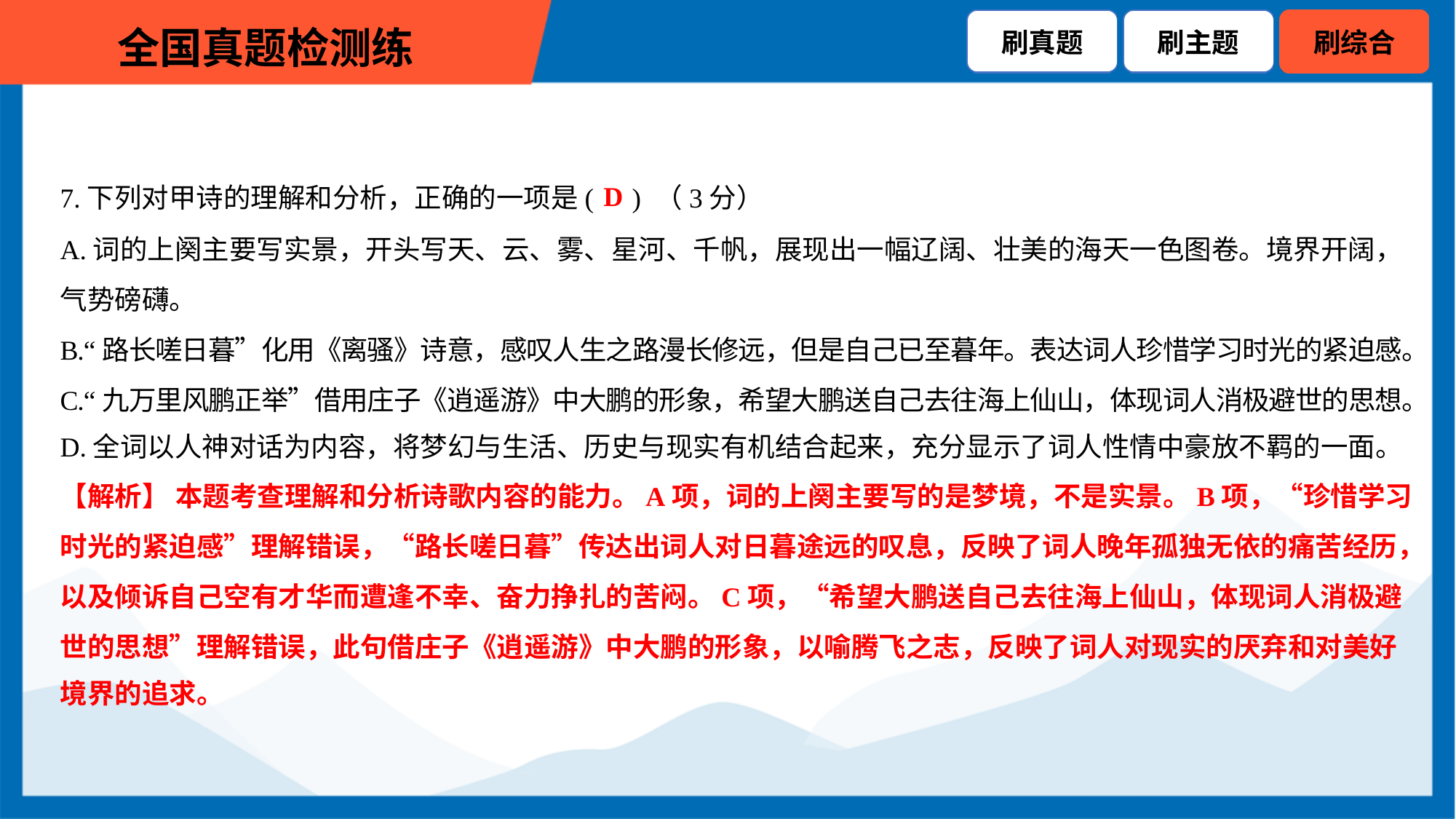

D
7.下列对甲诗的理解和分析，正确的一项是(     ) （3分）
A.词的上阕主要写实景，开头写天、云、雾、星河、千帆，展现出一幅辽阔、壮美的海天一色图卷。境界开阔，
气势磅礴。
B.“路长嗟日暮”化用《离骚》诗意，感叹人生之路漫长修远，但是自己已至暮年。表达词人珍惜学习时光的紧迫感。
C.“九万里风鹏正举”借用庄子《逍遥游》中大鹏的形象，希望大鹏送自己去往海上仙山，体现词人消极避世的思想。
D.全词以人神对话为内容，将梦幻与生活、历史与现实有机结合起来，充分显示了词人性情中豪放不羁的一面。
【解析】 本题考查理解和分析诗歌内容的能力。A项，词的上阕主要写的是梦境，不是实景。B项，“珍惜学习
时光的紧迫感”理解错误，“路长嗟日暮”传达出词人对日暮途远的叹息，反映了词人晚年孤独无依的痛苦经历，
以及倾诉自己空有才华而遭逢不幸、奋力挣扎的苦闷。C项，“希望大鹏送自己去往海上仙山，体现词人消极避
世的思想”理解错误，此句借庄子《逍遥游》中大鹏的形象，以喻腾飞之志，反映了词人对现实的厌弃和对美好
境界的追求。